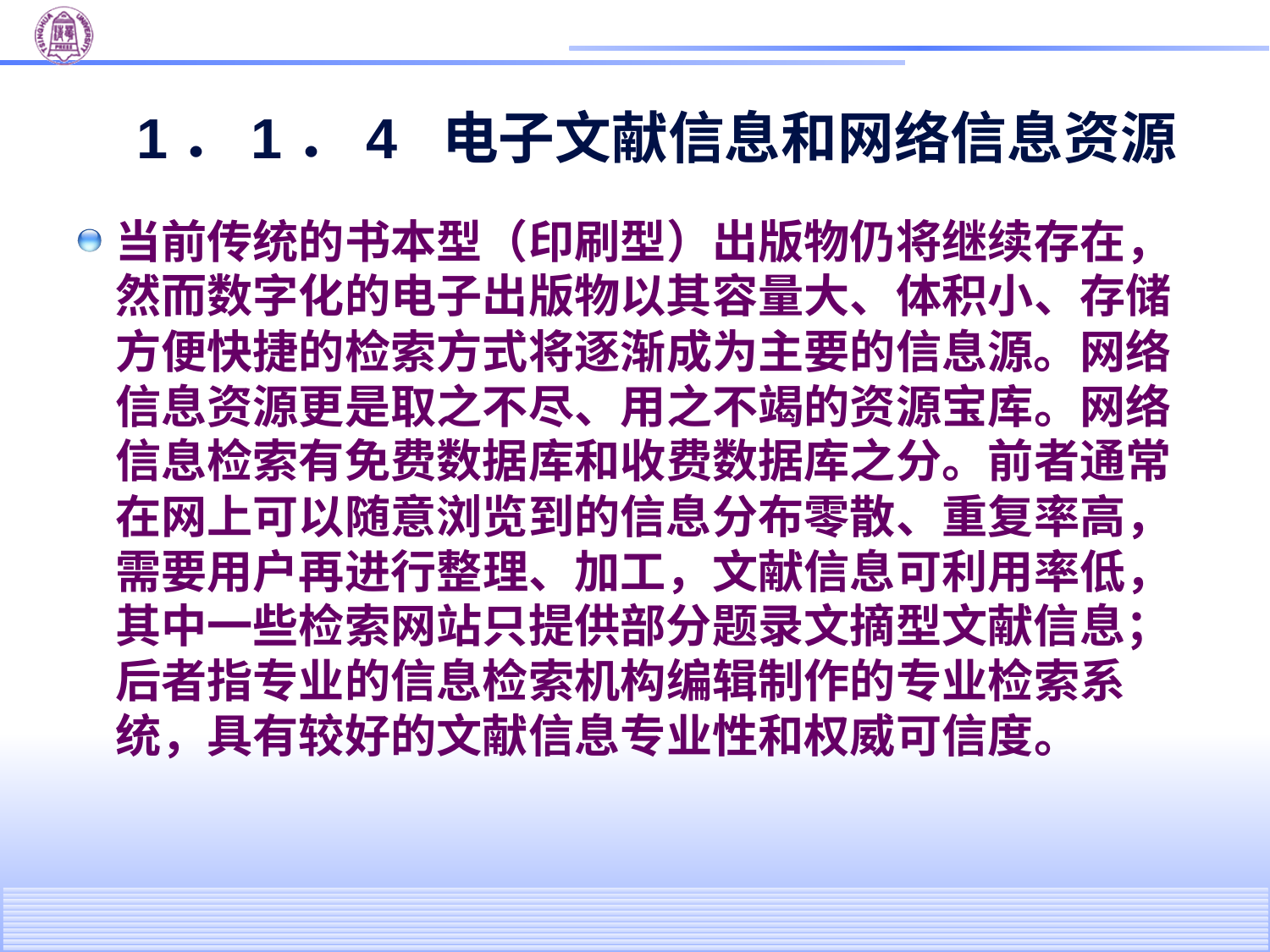

# 1．1．4  电子文献信息和网络信息资源
当前传统的书本型（印刷型）出版物仍将继续存在，然而数字化的电子出版物以其容量大、体积小、存储方便快捷的检索方式将逐渐成为主要的信息源。网络信息资源更是取之不尽、用之不竭的资源宝库。网络信息检索有免费数据库和收费数据库之分。前者通常在网上可以随意浏览到的信息分布零散、重复率高，需要用户再进行整理、加工，文献信息可利用率低，其中一些检索网站只提供部分题录文摘型文献信息；后者指专业的信息检索机构编辑制作的专业检索系统，具有较好的文献信息专业性和权威可信度。